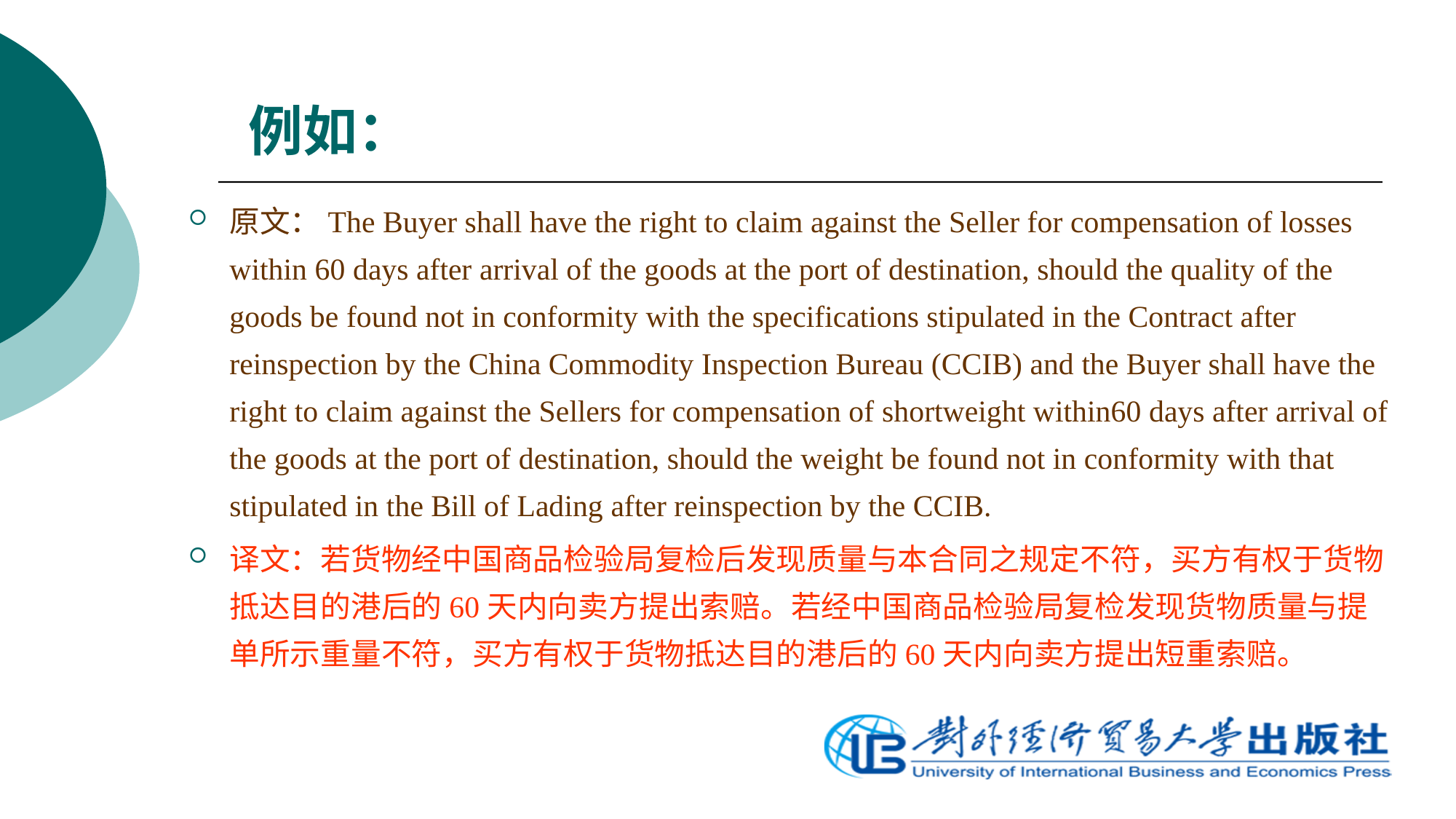

# 例如：
原文：The Buyer shall have the right to claim against the Seller for compensation of losses within 60 days after arrival of the goods at the port of destination, should the quality of the goods be found not in conformity with the specifications stipulated in the Contract after reinspection by the China Commodity Inspection Bureau (CCIB) and the Buyer shall have the right to claim against the Sellers for compensation of shortweight within60 days after arrival of the goods at the port of destination, should the weight be found not in conformity with that stipulated in the Bill of Lading after reinspection by the CCIB.
译文：若货物经中国商品检验局复检后发现质量与本合同之规定不符，买方有权于货物抵达目的港后的60天内向卖方提出索赔。若经中国商品检验局复检发现货物质量与提单所示重量不符，买方有权于货物抵达目的港后的60天内向卖方提出短重索赔。